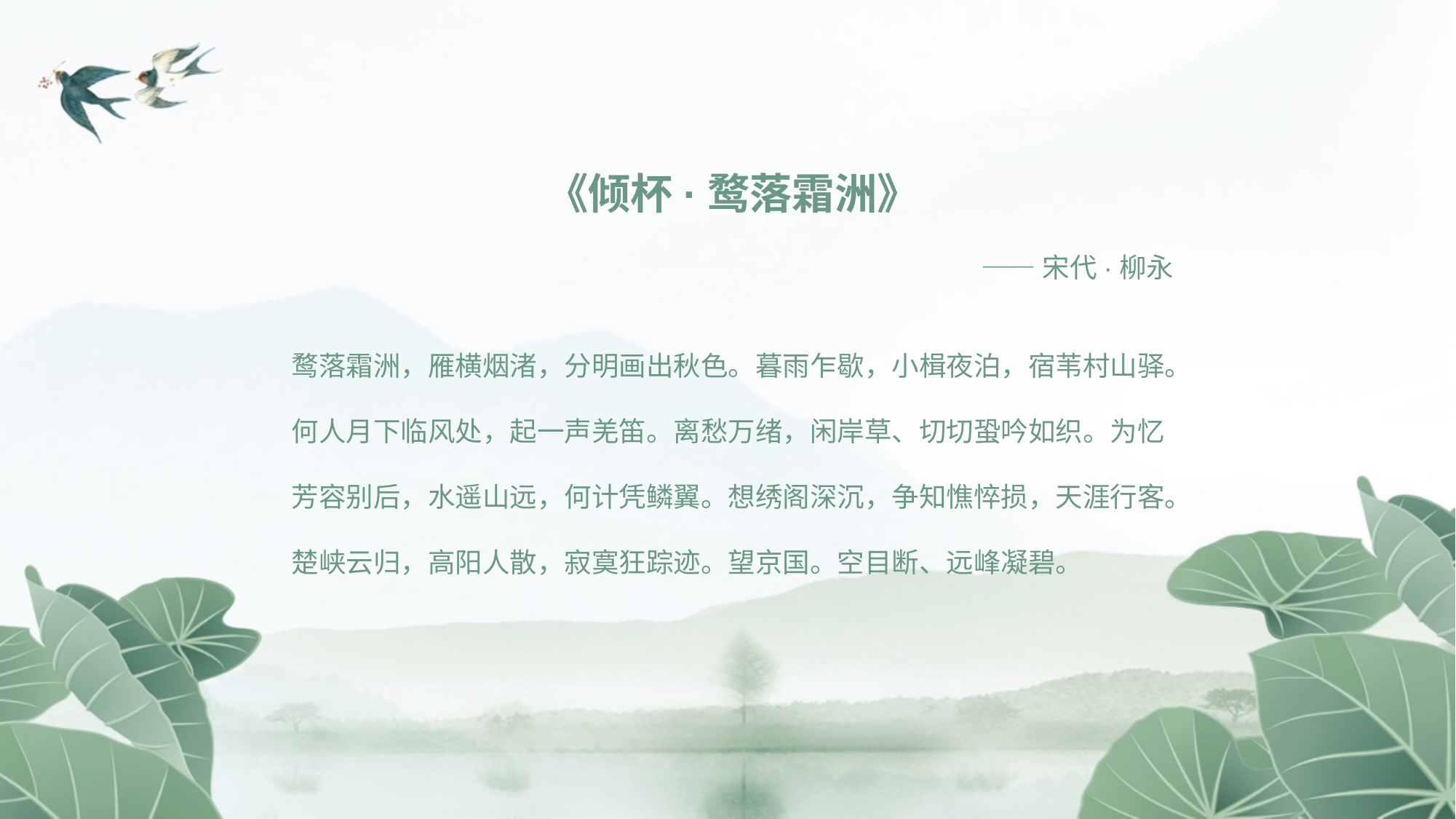

《倾杯·鹜落霜洲》

——宋代·柳永

鹜落霜洲，雁横烟渚，分明画出秋色。暮雨乍歇，小楫夜泊，宿苇村山驿。何人月下临风处，起一声羌笛。离愁万绪，闲岸草、切切蛩吟如织。为忆芳容别后，水遥山远，何计凭鳞翼。想绣阁深沉，争知憔悴损，天涯行客。楚峡云归，高阳人散，寂寞狂踪迹。望京国。空目断、远峰凝碧。